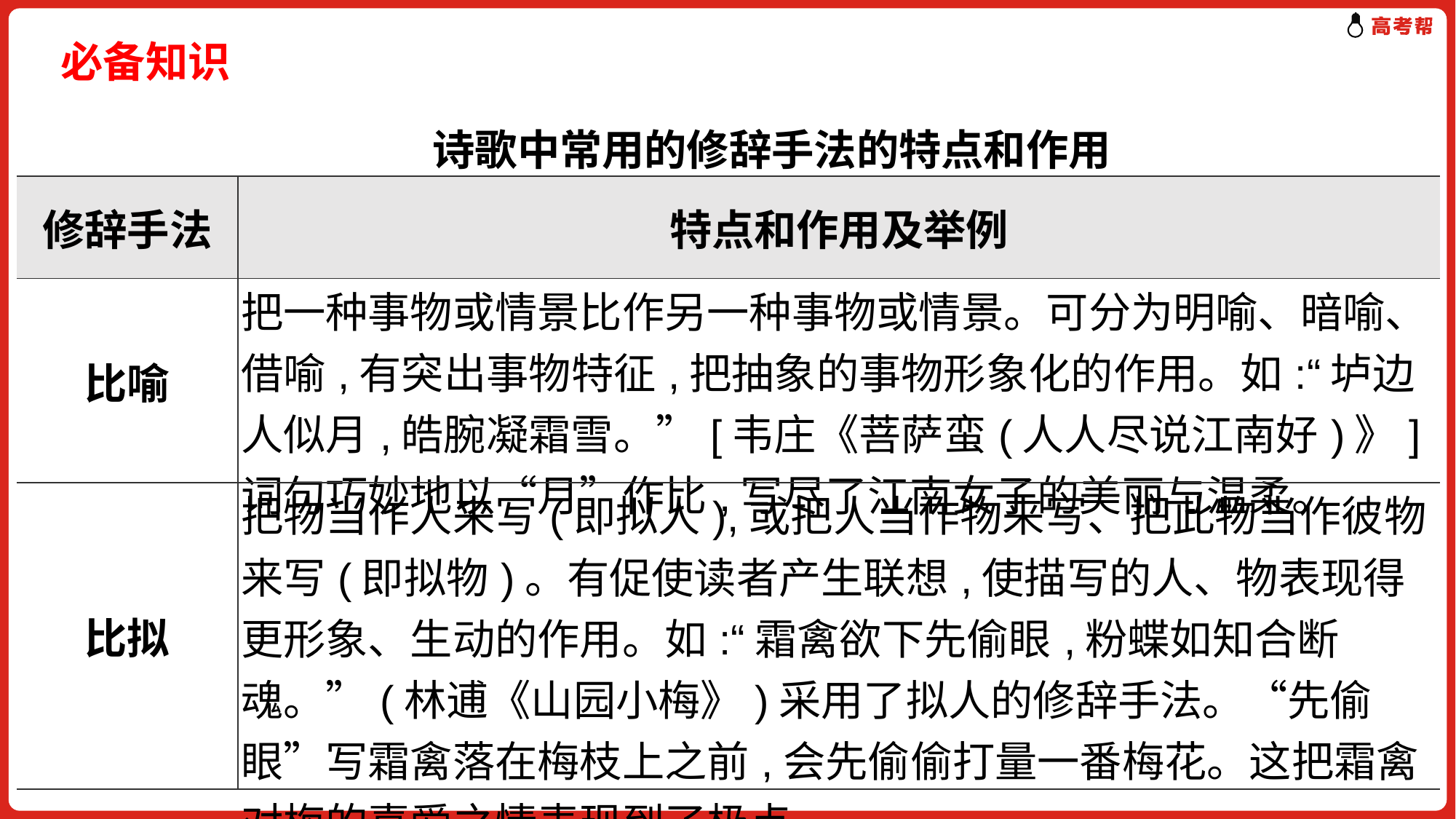

# 必备知识
　　诗歌中常用的修辞手法的特点和作用
| 修辞手法 | 特点和作用及举例 |
| --- | --- |
| 比喻 | 把一种事物或情景比作另一种事物或情景。可分为明喻、暗喻、借喻,有突出事物特征,把抽象的事物形象化的作用。如:“垆边人似月,皓腕凝霜雪。”[韦庄《菩萨蛮(人人尽说江南好)》]词句巧妙地以“月”作比,写尽了江南女子的美丽与温柔。 |
| 比拟 | 把物当作人来写(即拟人),或把人当作物来写、把此物当作彼物来写(即拟物)。有促使读者产生联想,使描写的人、物表现得更形象、生动的作用。如:“霜禽欲下先偷眼,粉蝶如知合断魂。”(林逋《山园小梅》)采用了拟人的修辞手法。“先偷眼”写霜禽落在梅枝上之前,会先偷偷打量一番梅花。这把霜禽对梅的喜爱之情表现到了极点。 |